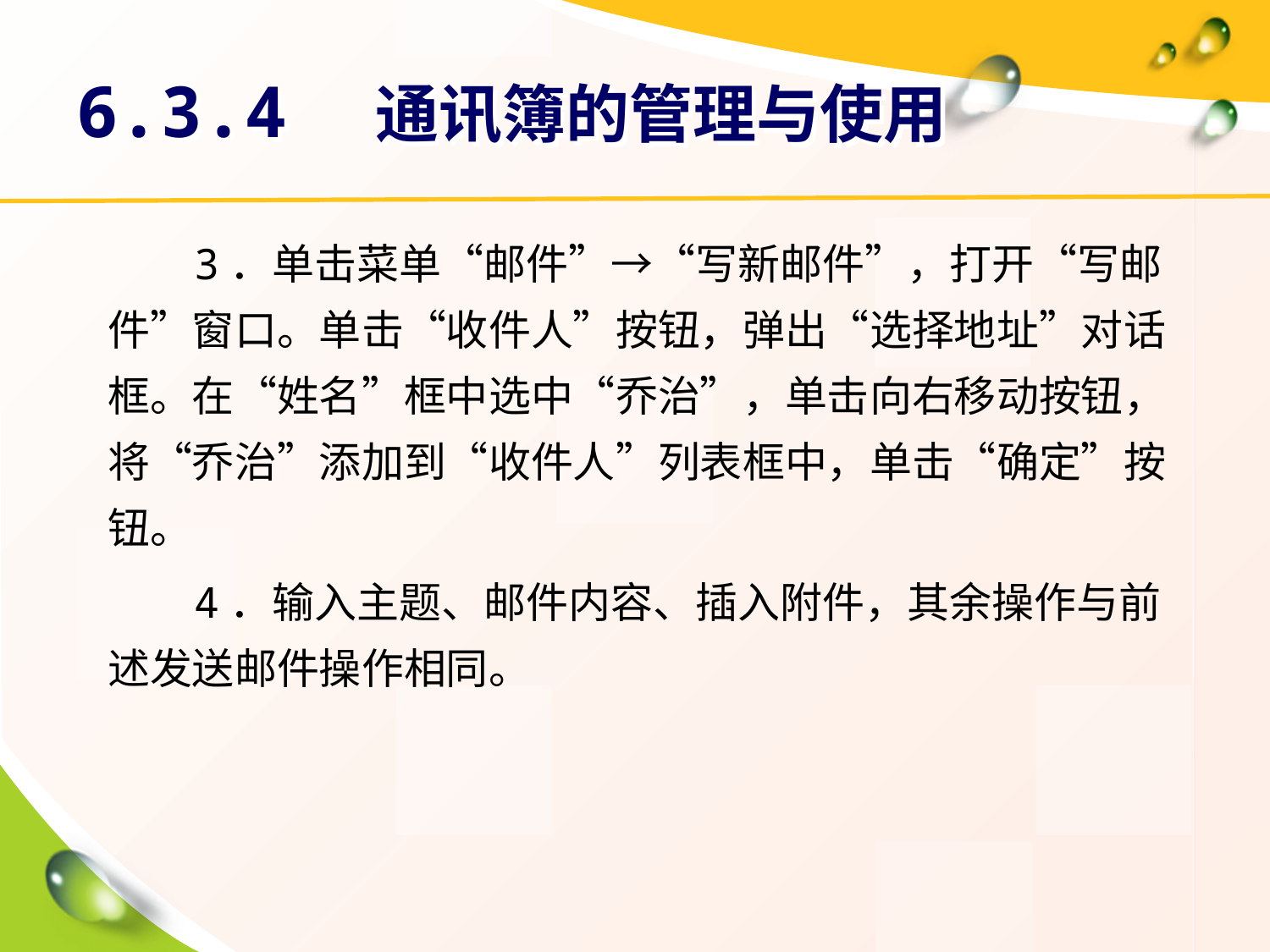

# 6.3.4　通讯簿的管理与使用
3．单击菜单“邮件”→“写新邮件”，打开“写邮件”窗口。单击“收件人”按钮，弹出“选择地址”对话框。在“姓名”框中选中“乔治”，单击向右移动按钮，将“乔治”添加到“收件人”列表框中，单击“确定”按钮。
4．输入主题、邮件内容、插入附件，其余操作与前述发送邮件操作相同。